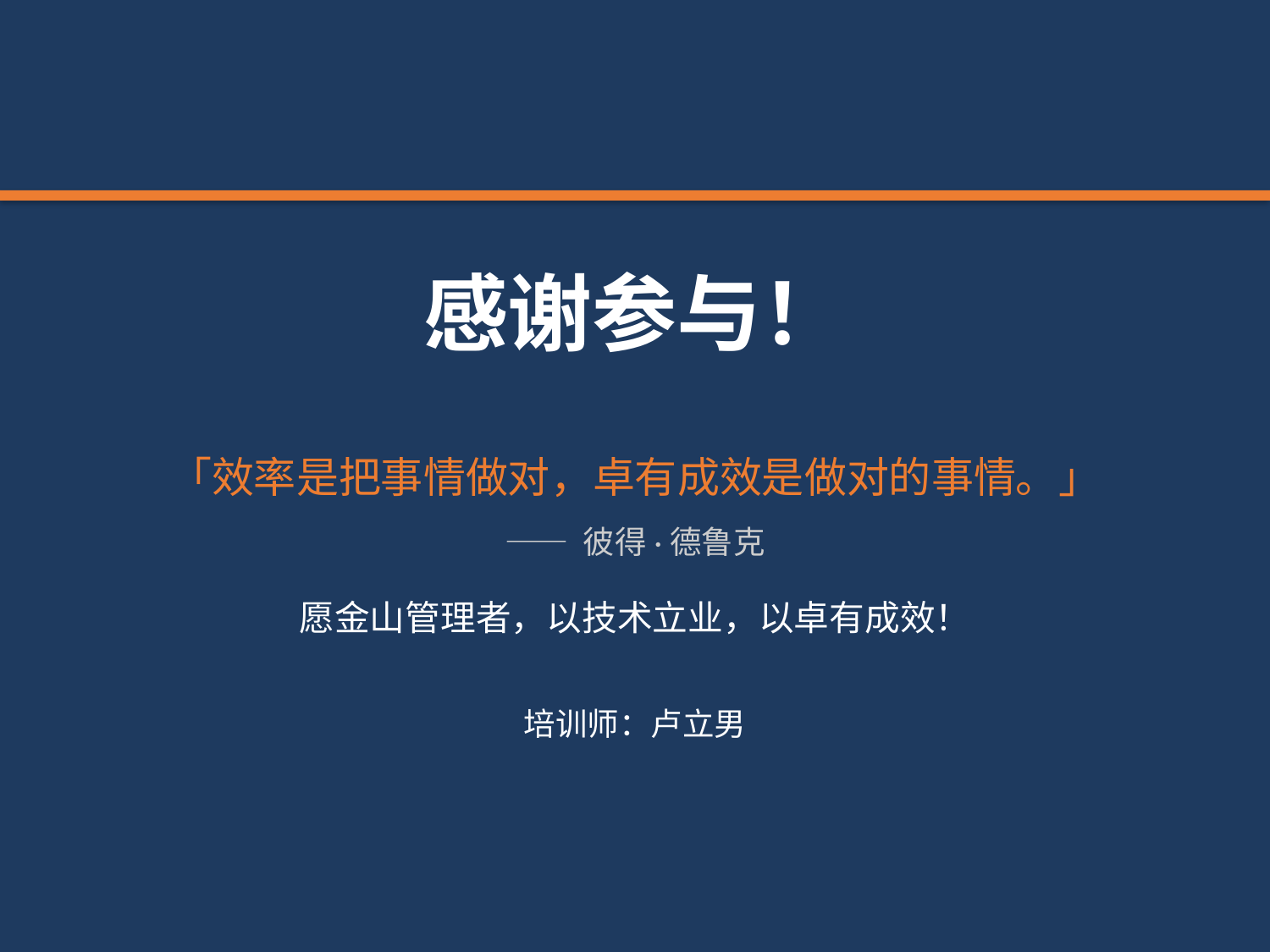

感谢参与！
「效率是把事情做对，卓有成效是做对的事情。」
—— 彼得·德鲁克
愿金山管理者，以技术立业，以卓有成效！
培训师：卢立男